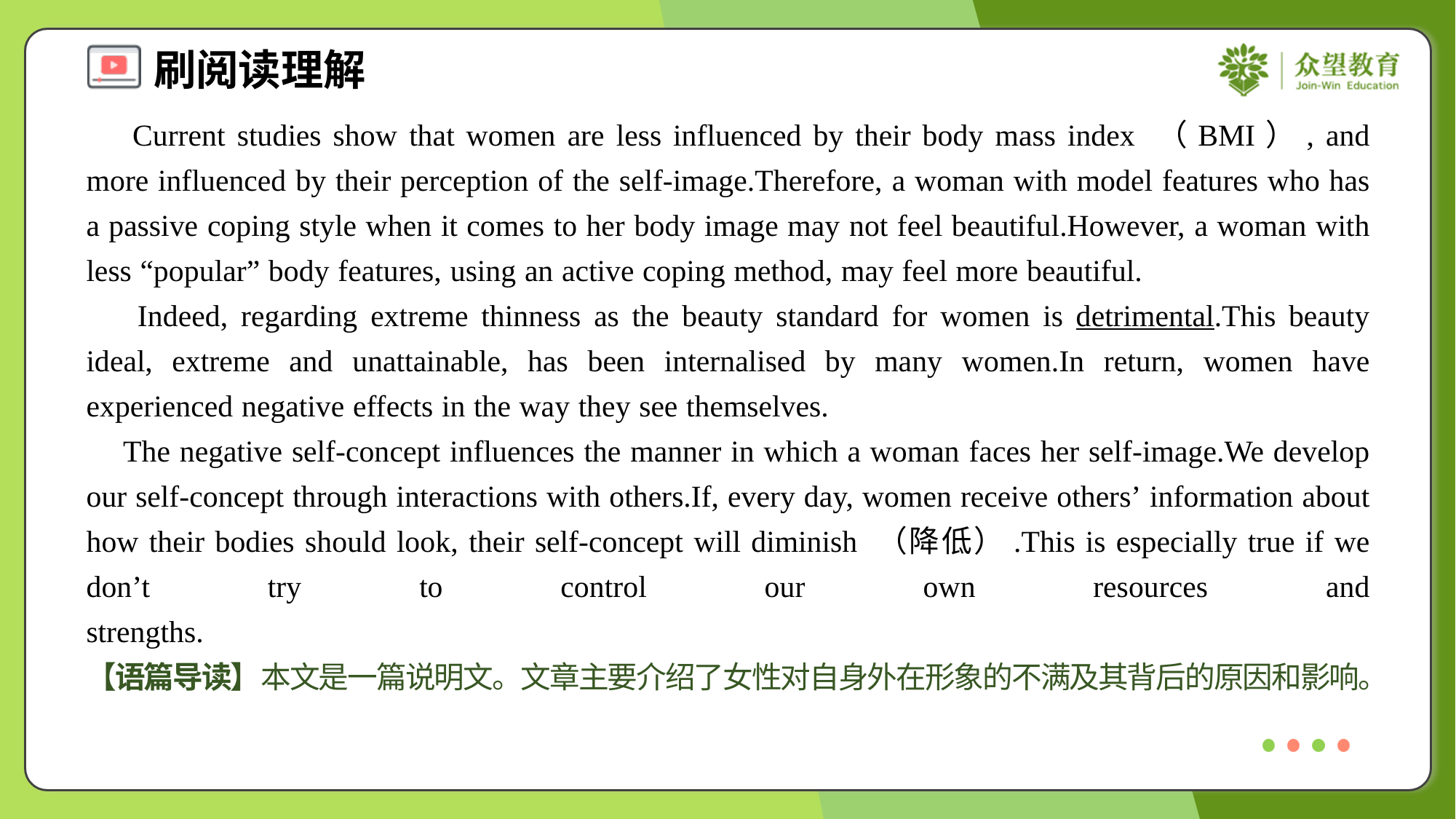

Current studies show that women are less influenced by their body mass index （BMI）, and more influenced by their perception of the self-image.Therefore, a woman with model features who has a passive coping style when it comes to her body image may not feel beautiful.However, a woman with less “popular” body features, using an active coping method, may feel more beautiful.
    Indeed, regarding extreme thinness as the beauty standard for women is detrimental.This beauty ideal, extreme and unattainable, has been internalised by many women.In return, women have experienced negative effects in the way they see themselves.
    The negative self-concept influences the manner in which a woman faces her self-image.We develop our self-concept through interactions with others.If, every day, women receive others’ information about how their bodies should look, their self-concept will diminish （降低）.This is especially true if we don’t try to control our own resources and strengths.#6
【语篇导读】本文是一篇说明文。文章主要介绍了女性对自身外在形象的不满及其背后的原因和影响。